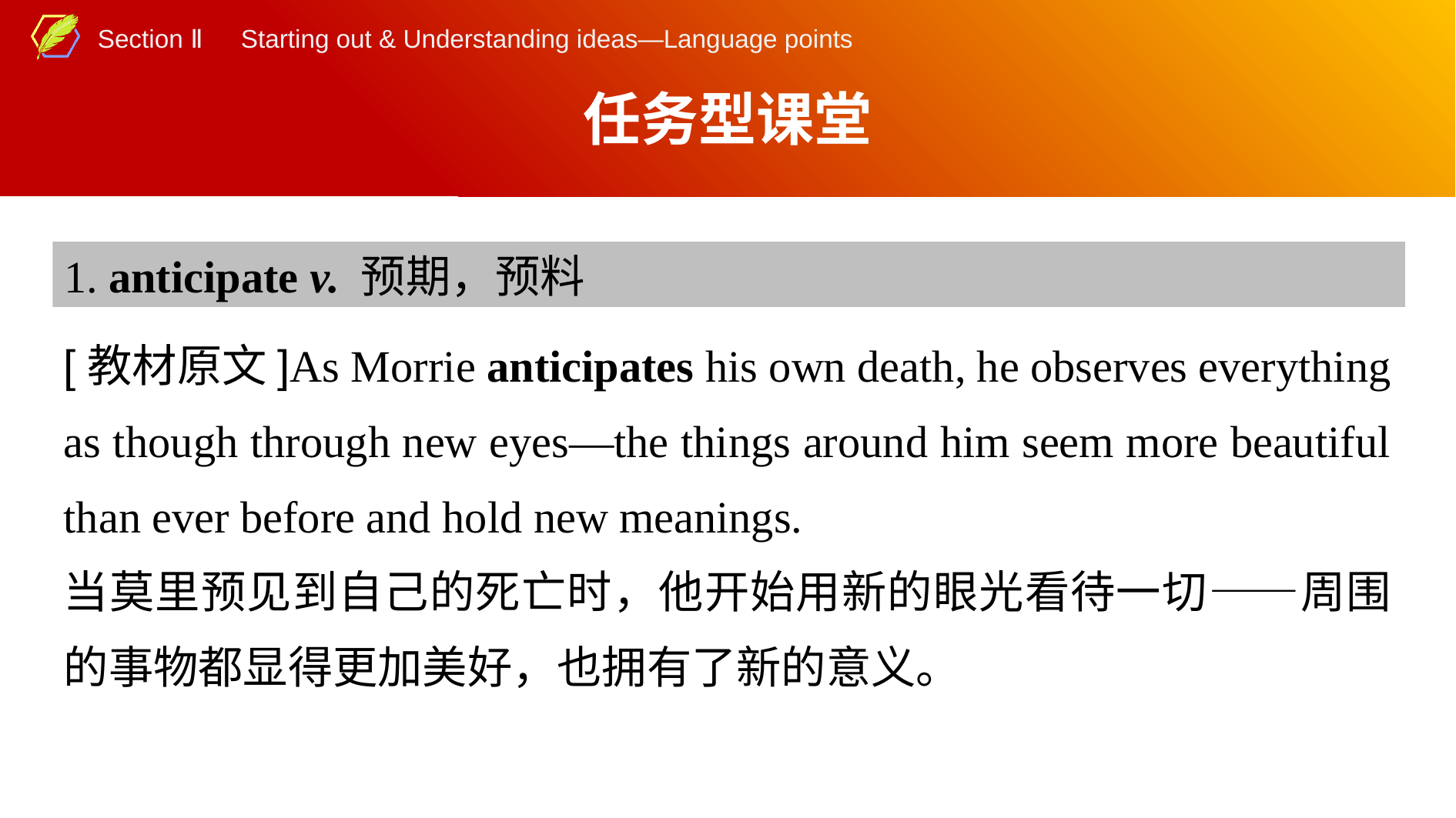

任务型课堂
1. anticipate v. 预期，预料
[教材原文]As Morrie anticipates his own death, he observes everything as though through new eyes—the things around him seem more beautiful than ever before and hold new meanings.
当莫里预见到自己的死亡时，他开始用新的眼光看待一切——周围的事物都显得更加美好，也拥有了新的意义。